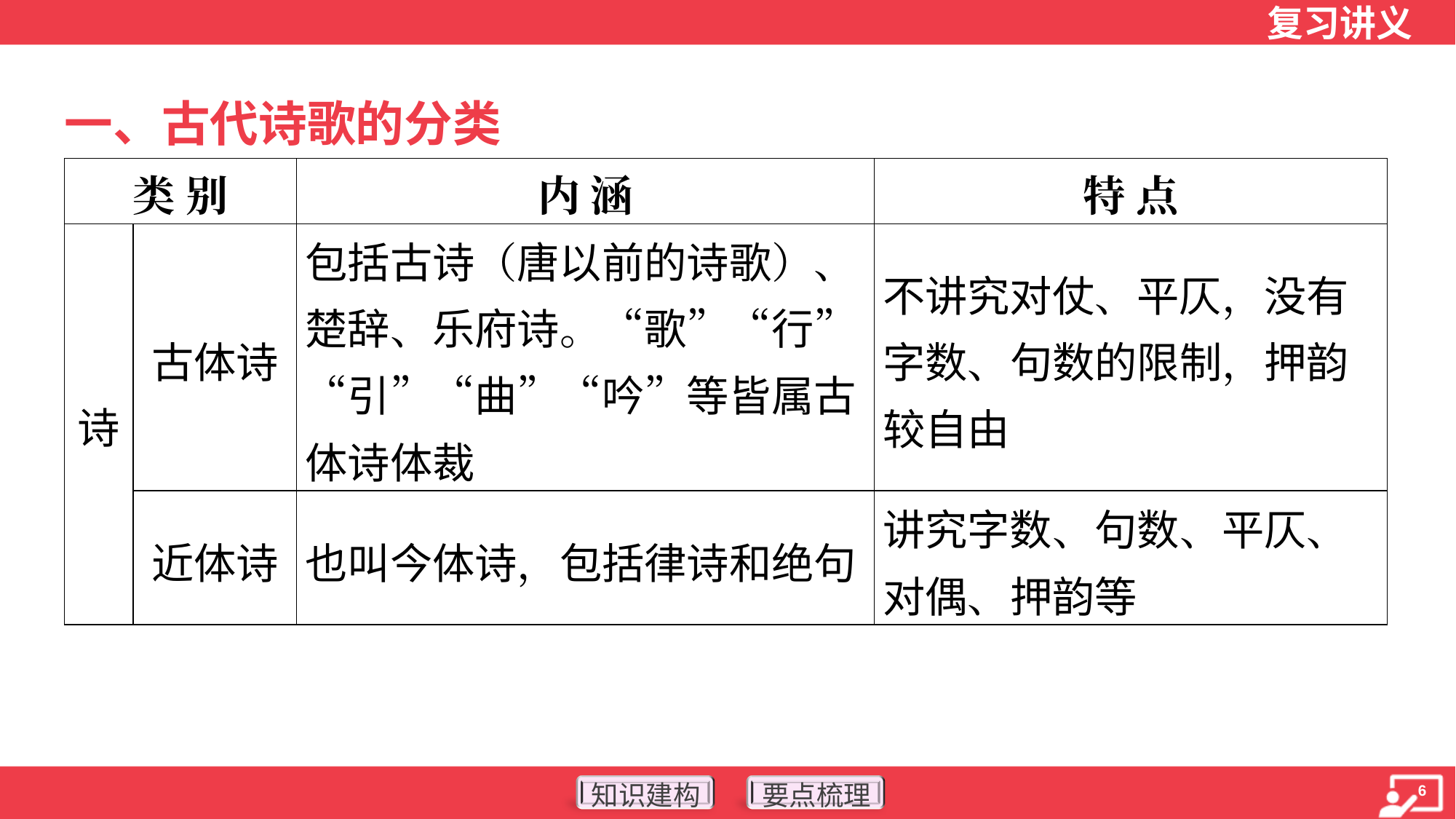

一、古代诗歌的分类
| 类 别 |  | 内 涵 | 特 点 |
| --- | --- | --- | --- |
| 诗 | 古体诗 | 包括古诗（唐以前的诗歌）、楚辞、乐府诗。“歌”“行”“引”“曲”“吟”等皆属古体诗体裁 | 不讲究对仗、平仄，没有字数、句数的限制，押韵较自由 |
|  | 近体诗 | 也叫今体诗，包括律诗和绝句 | 讲究字数、句数、平仄、对偶、押韵等 |